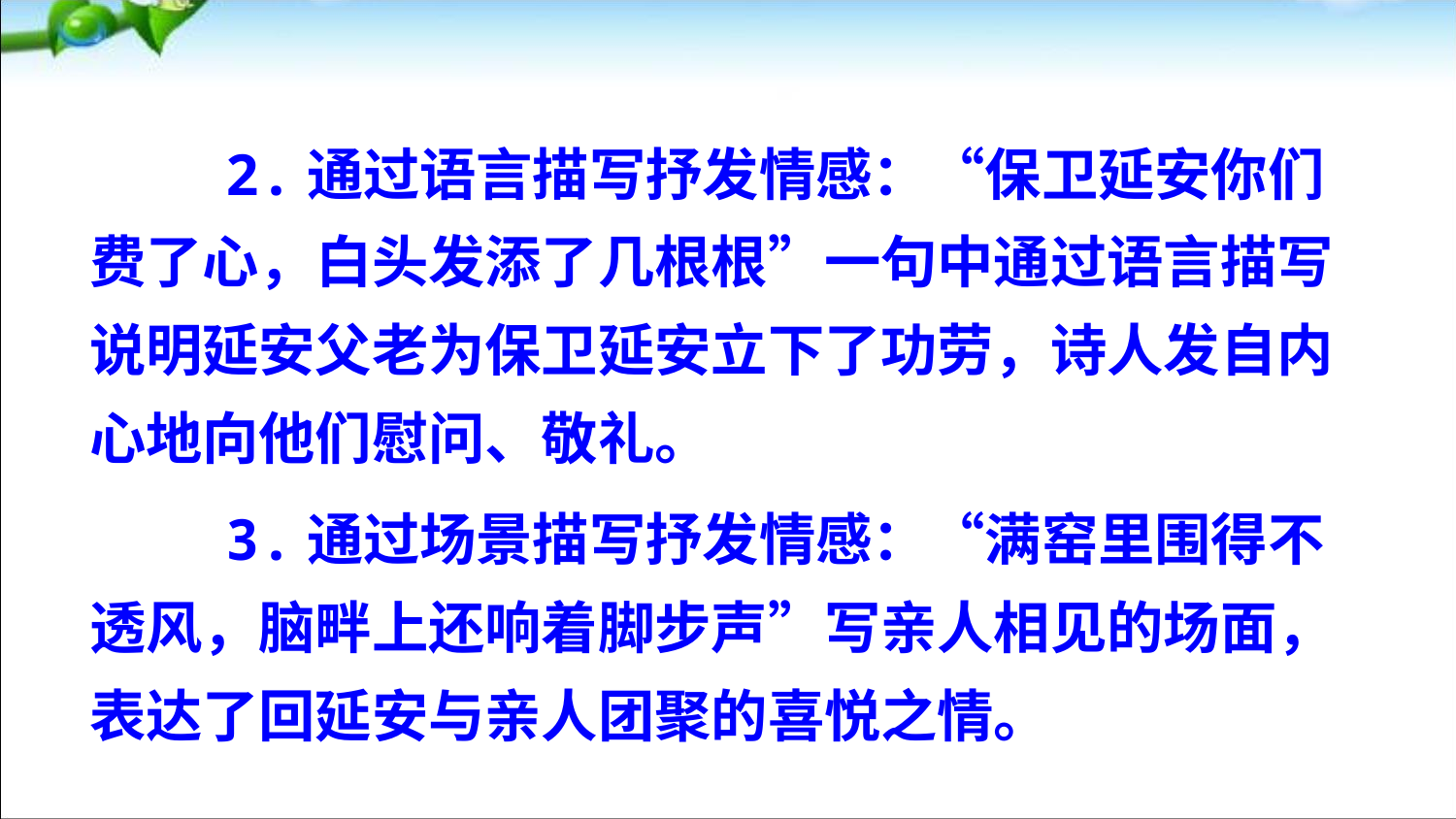

2.通过语言描写抒发情感：“保卫延安你们费了心，白头发添了几根根”一句中通过语言描写说明延安父老为保卫延安立下了功劳，诗人发自内心地向他们慰问、敬礼。
    3.通过场景描写抒发情感：“满窑里围得不透风，脑畔上还响着脚步声”写亲人相见的场面，表达了回延安与亲人团聚的喜悦之情。